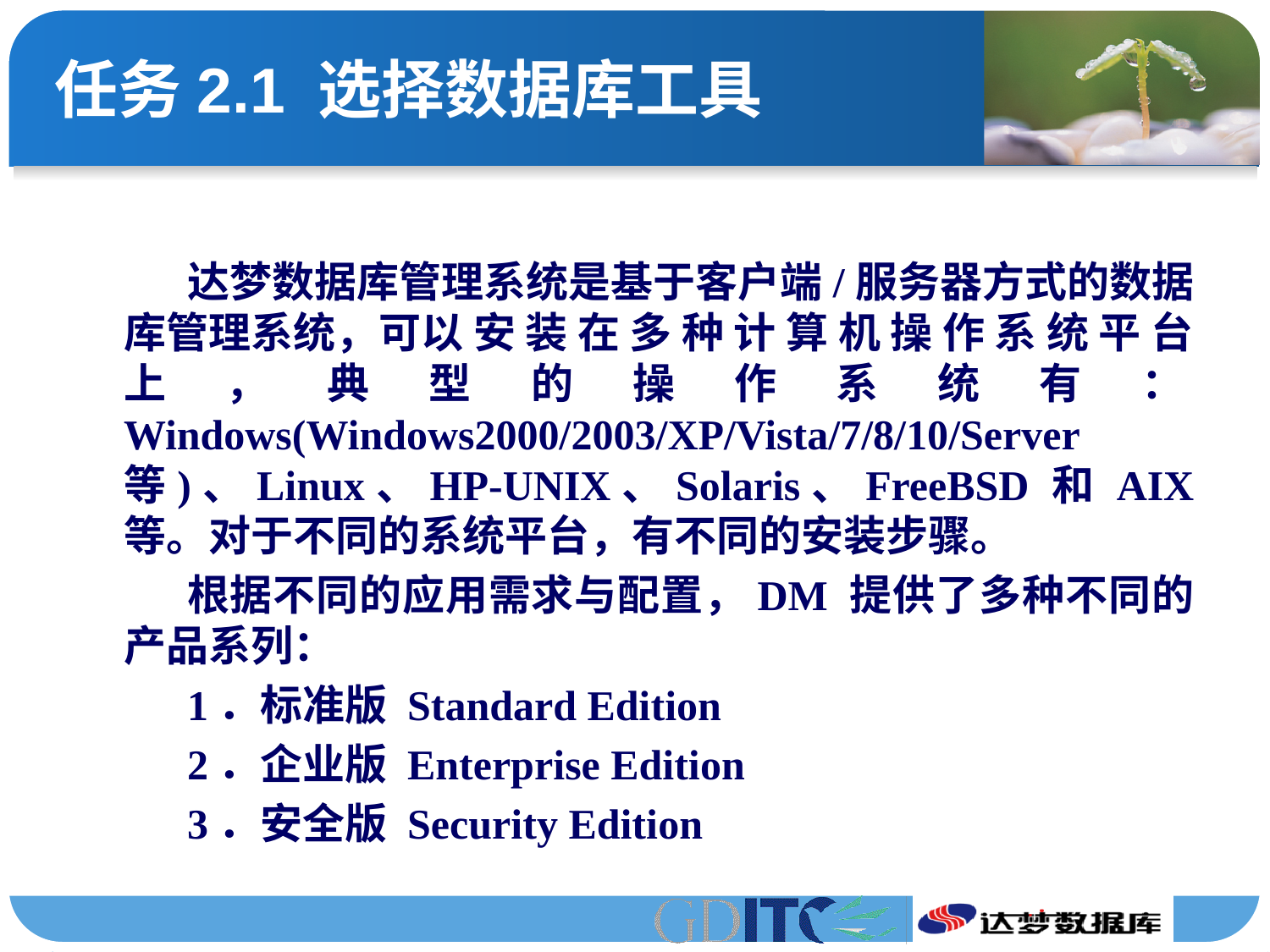

# 任务2.1 选择数据库工具

达梦数据库管理系统是基于客户端/服务器方式的数据库管理系统，可以 安 装 在 多 种 计 算 机 操 作 系 统 平 台 上 ， 典 型 的 操 作 系 统 有 ：Windows(Windows2000/2003/XP/Vista/7/8/10/Server 等)、Linux、HP-UNIX、Solaris、FreeBSD 和 AIX 等。对于不同的系统平台，有不同的安装步骤。
根据不同的应用需求与配置，DM 提供了多种不同的产品系列：
1．标准版 Standard Edition
2．企业版 Enterprise Edition
3．安全版 Security Edition